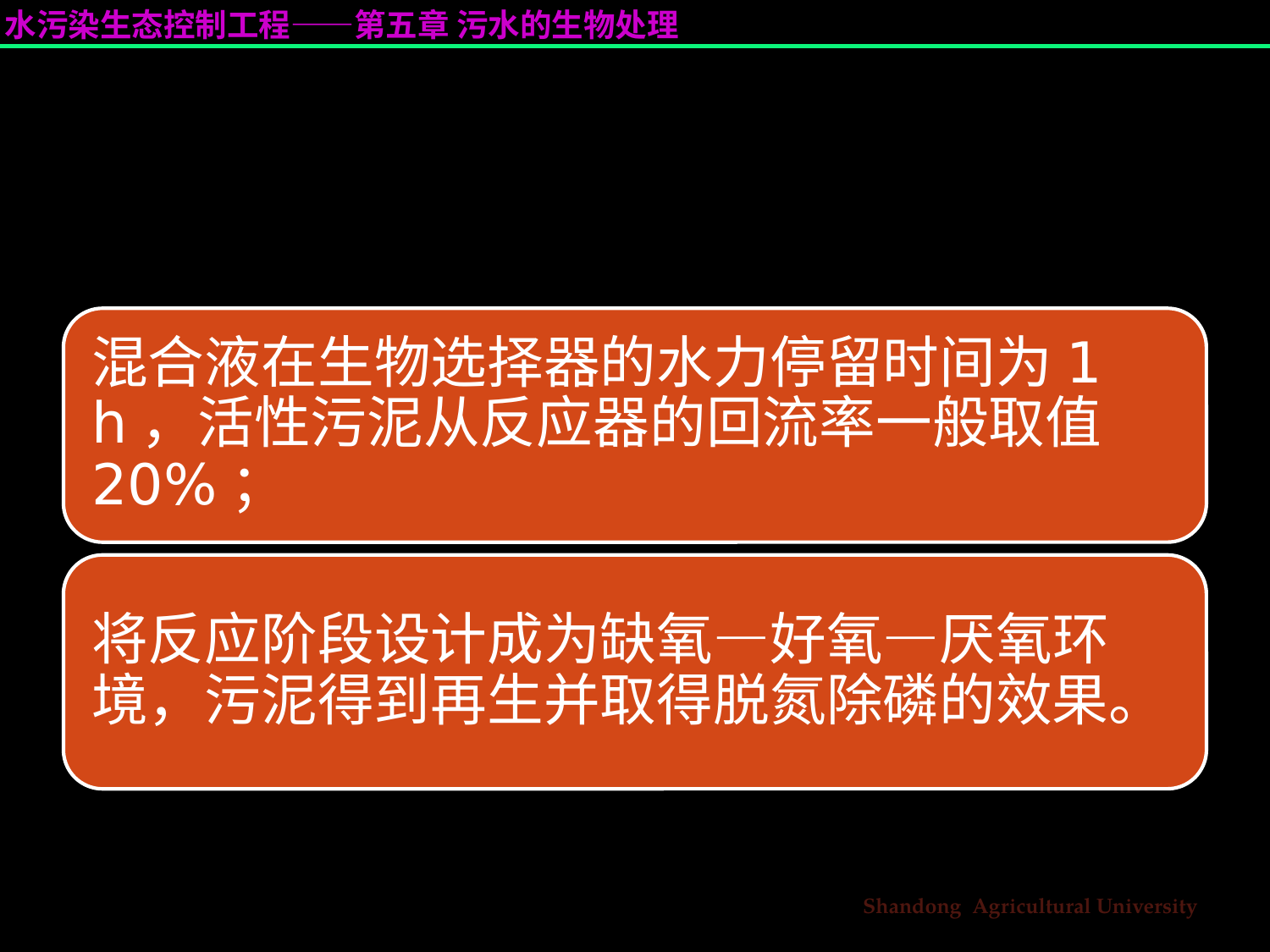

#
混合液在生物选择器的水力停留时间为1 h，活性污泥从反应器的回流率一般取值20%；
将反应阶段设计成为缺氧—好氧—厌氧环境，污泥得到再生并取得脱氮除磷的效果。